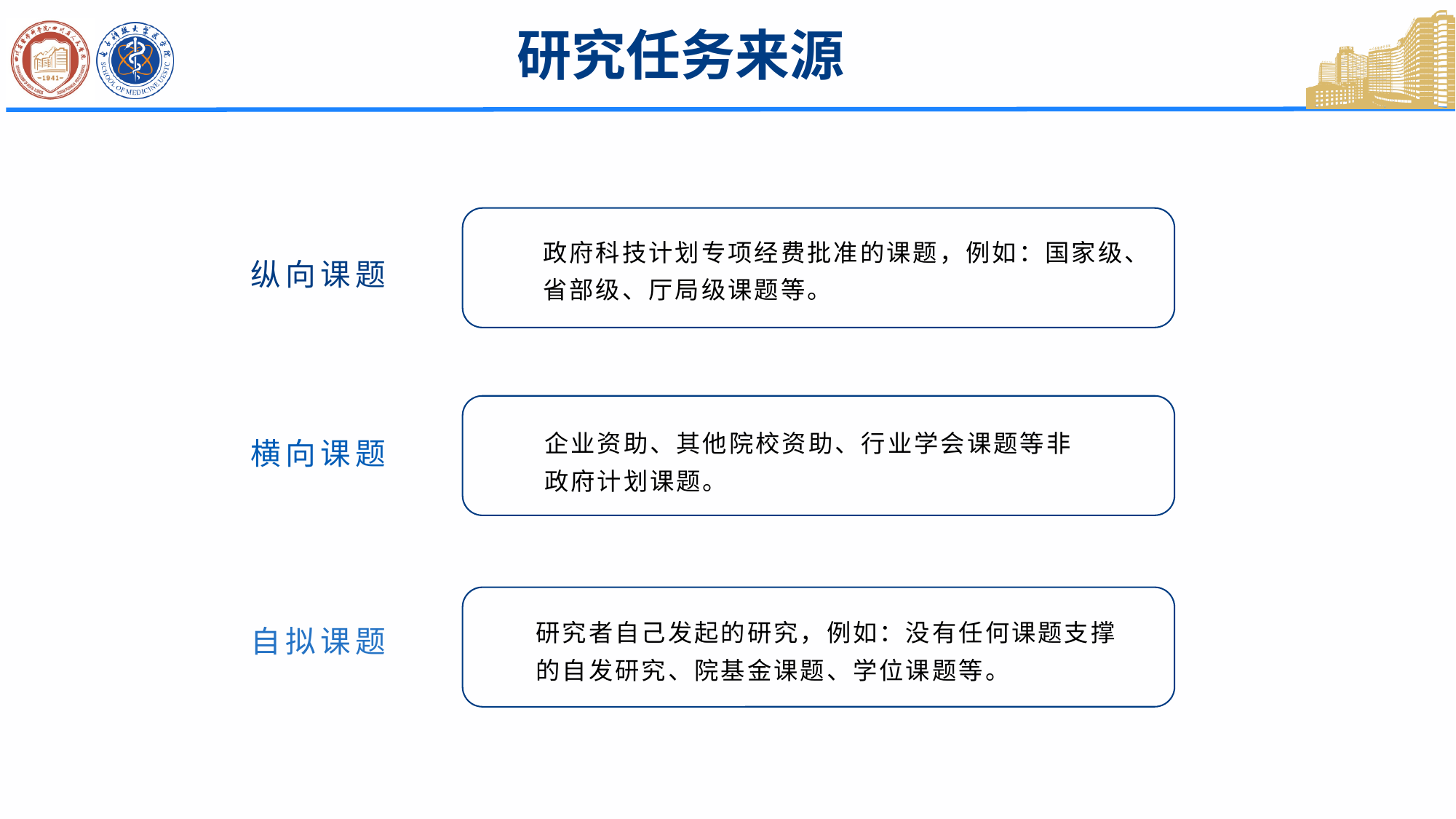

研究任务来源

政府科技计划专项经费批准的课题，例如：国家级、省部级、厅局级课题等。
纵向课题

企业资助、其他院校资助、行业学会课题等非政府计划课题。
横向课题

研究者自己发起的研究，例如：没有任何课题支撑的自发研究、院基金课题、学位课题等。
自拟课题